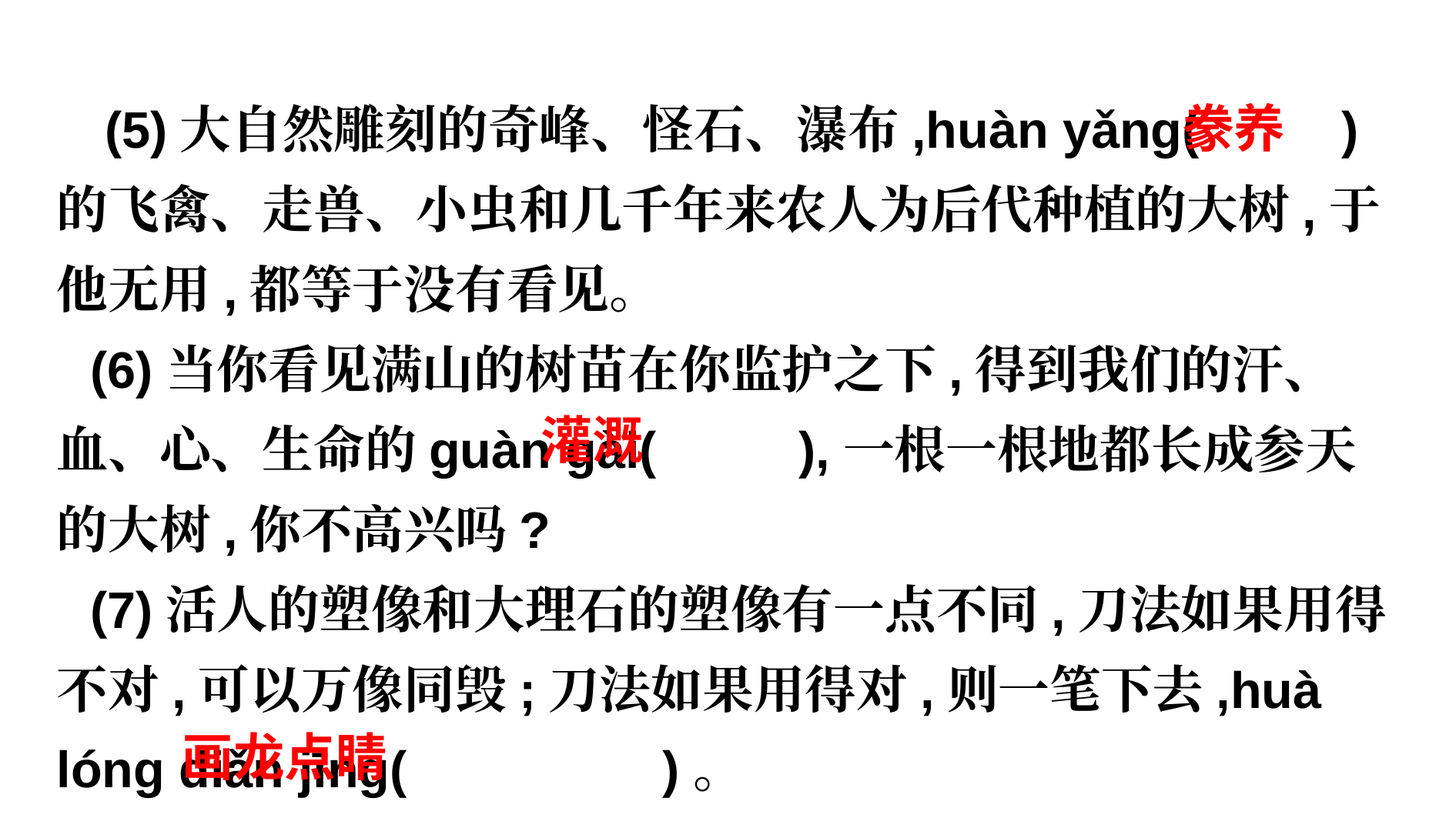

(5)大自然雕刻的奇峰、怪石、瀑布,huàn yǎng(          )的飞禽、走兽、小虫和几千年来农人为后代种植的大树,于他无用,都等于没有看见。
(6)当你看见满山的树苗在你监护之下,得到我们的汗、血、心、生命的guàn gài(          ),一根一根地都长成参天的大树,你不高兴吗?
(7)活人的塑像和大理石的塑像有一点不同,刀法如果用得不对,可以万像同毁;刀法如果用得对,则一笔下去,huà lóng diǎn jīng(                  )。
 豢养
 灌溉
 画龙点睛